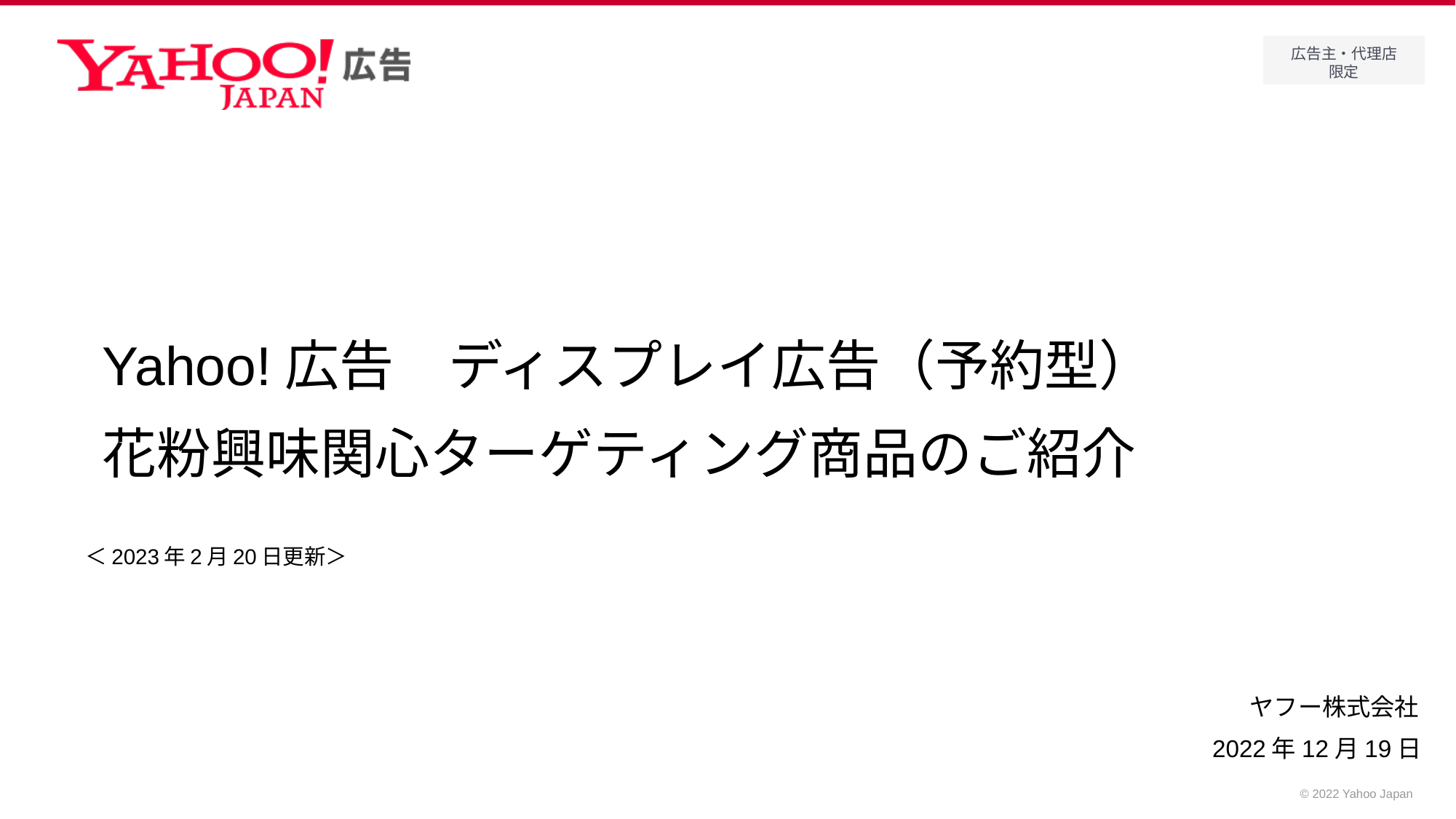

# Yahoo!広告　ディスプレイ広告（予約型） 花粉興味関心ターゲティング商品のご紹介
＜2023年2月20日更新＞
2022年12月19日